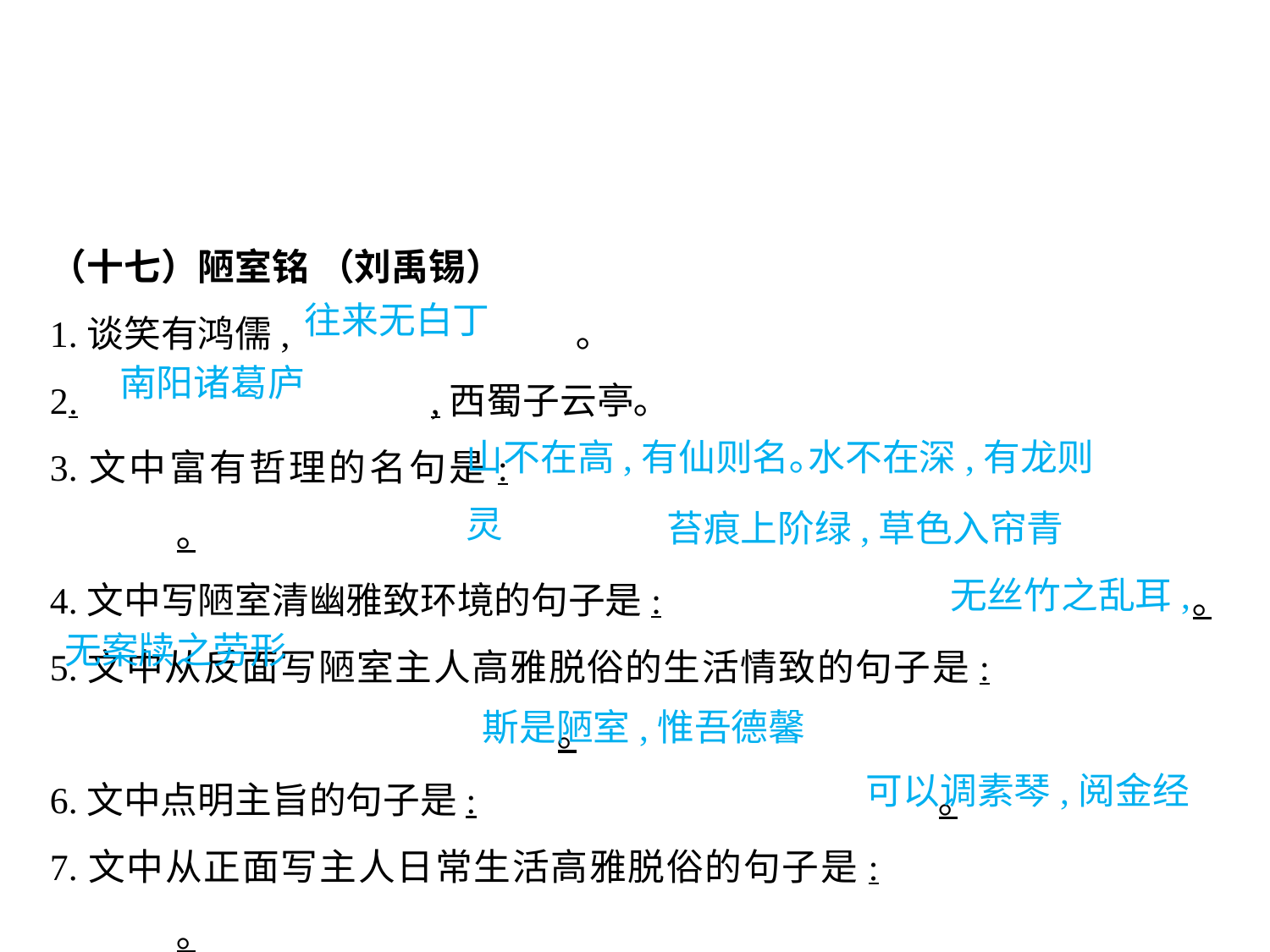

（十七）陋室铭 （刘禹锡）
1.谈笑有鸿儒,			 ｡
2.			,西蜀子云亭｡
3.文中富有哲理的名句是:							｡
4.文中写陋室清幽雅致环境的句子是:					｡
5.文中从反面写陋室主人高雅脱俗的生活情致的句子是:						｡
6.文中点明主旨的句子是:				｡
7.文中从正面写主人日常生活高雅脱俗的句子是:				｡
往来无白丁
南阳诸葛庐
山不在高,有仙则名｡水不在深,有龙则灵
苔痕上阶绿,草色入帘青
无丝竹之乱耳,
无案牍之劳形
斯是陋室,惟吾德馨
可以调素琴,阅金经